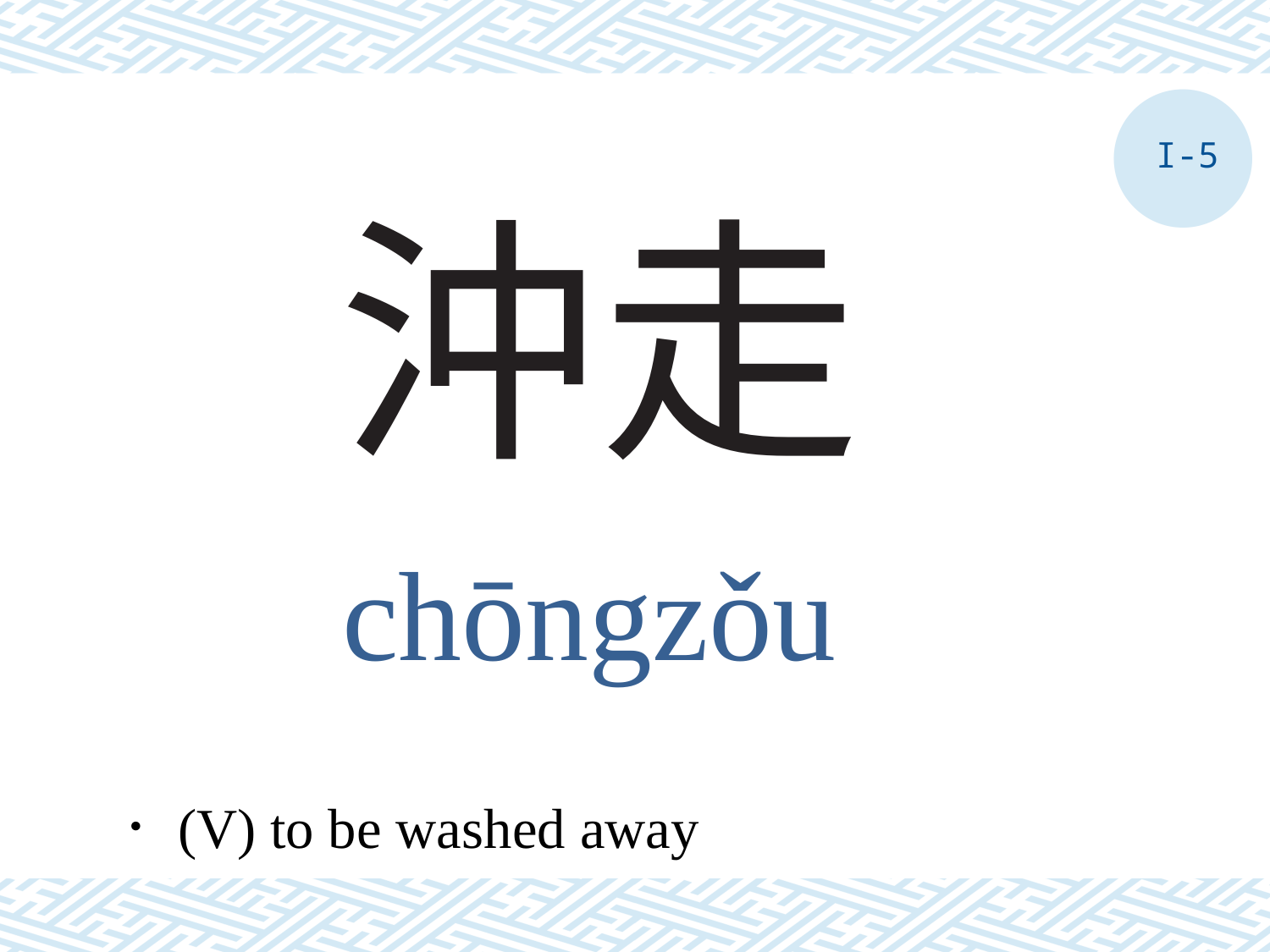

I-5

# 沖走
chōngzǒu
．(V) to be washed away